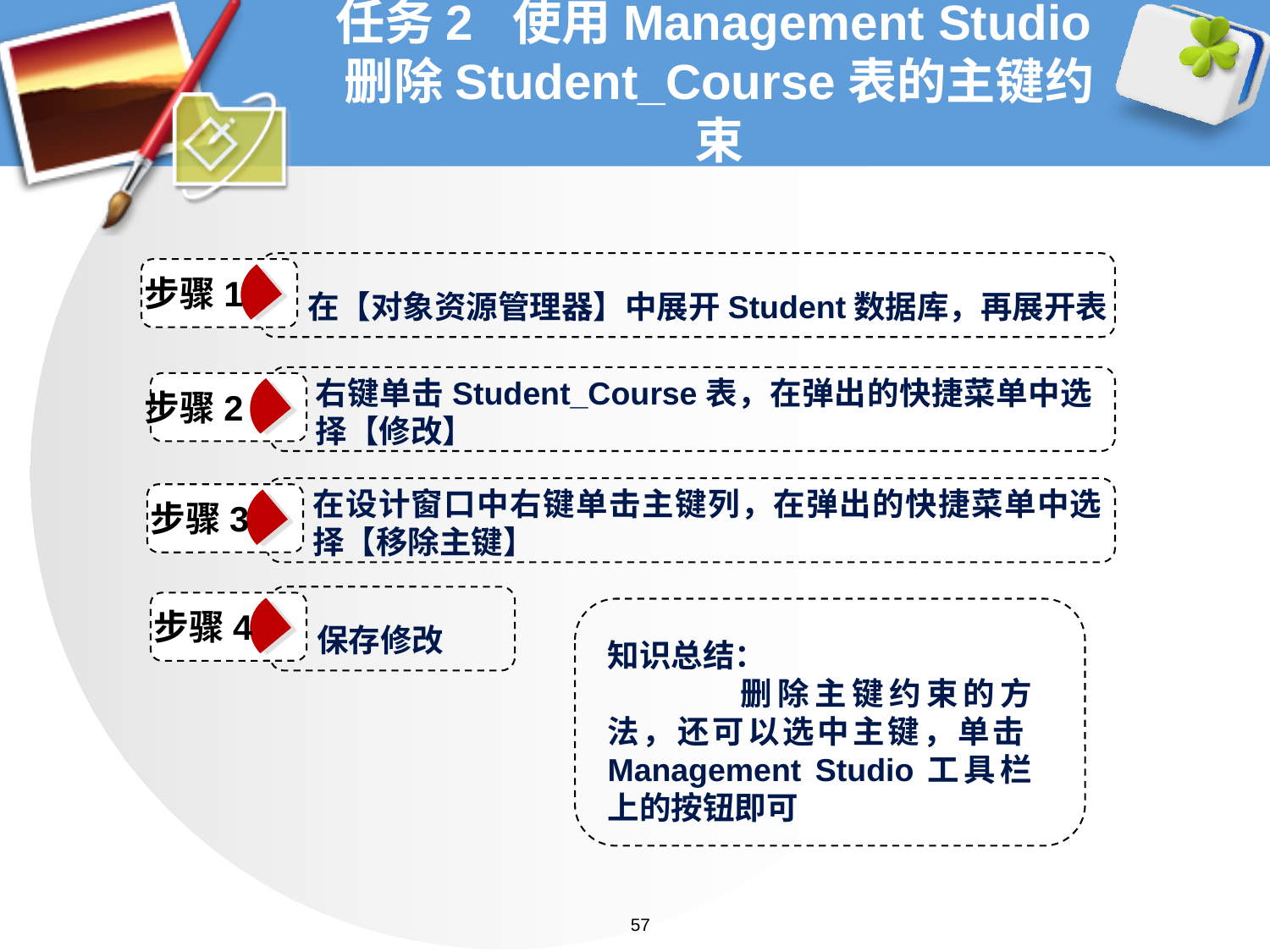

# 任务2  使用Management Studio删除Student_Course表的主键约束

在【对象资源管理器】中展开Student数据库，再展开表
步骤1

右键单击Student_Course表，在弹出的快捷菜单中选择【修改】

步骤2

在设计窗口中右键单击主键列，在弹出的快捷菜单中选择【移除主键】

步骤3

保存修改
步骤4

知识总结：
	删除主键约束的方法，还可以选中主键，单击Management Studio工具栏上的按钮即可
57